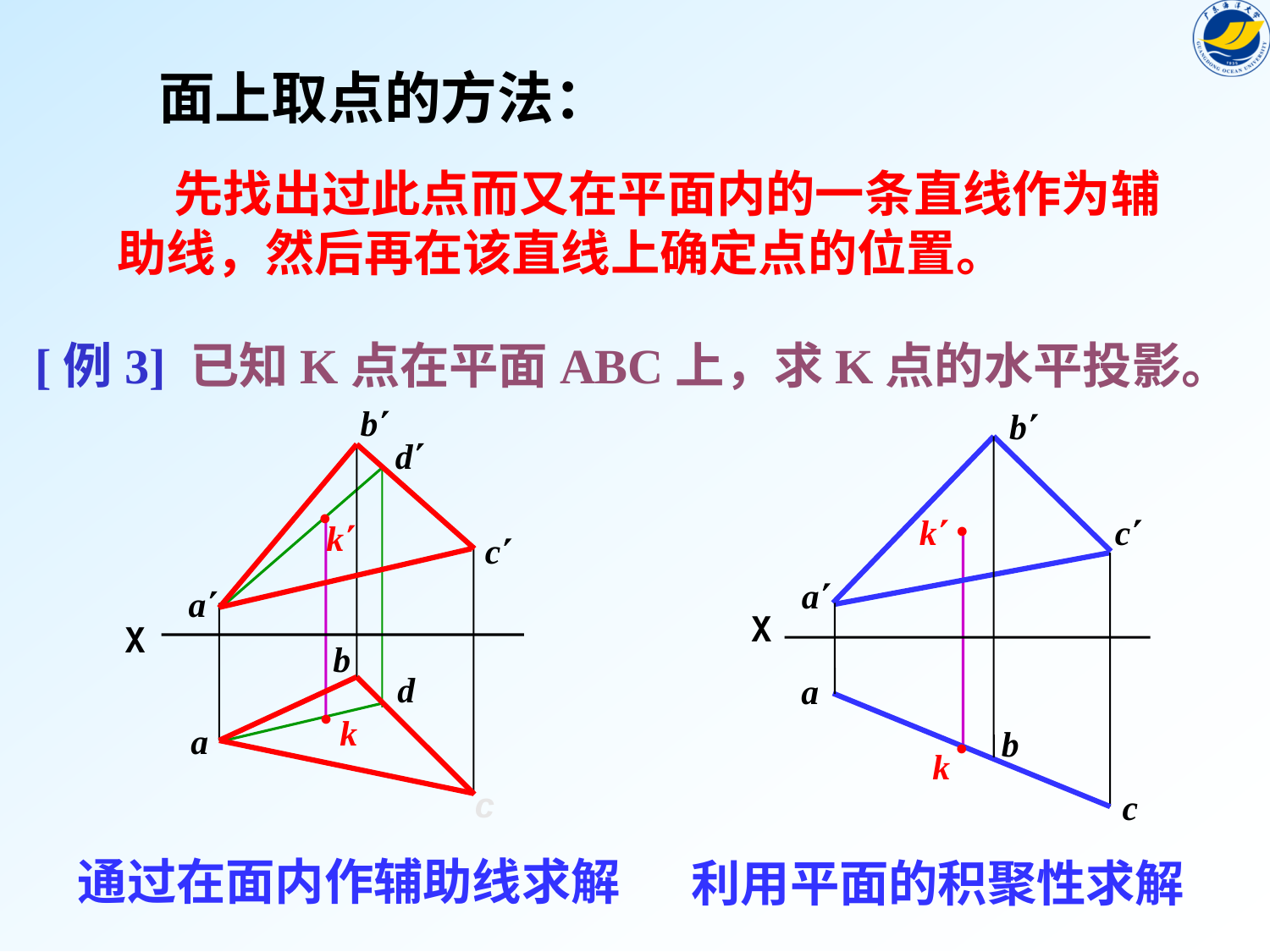

面上取点的方法：
    先找出过此点而又在平面内的一条直线作为辅助线，然后再在该直线上确定点的位置。
[例3] 已知K点在平面ABC上，求K点的水平投影。
b′

c′

a′
X
b

a

c

●
k′
b′

k′
c′
●

a′
X

a

b
c
d′

d
●
k

●
k
通过在面内作辅助线求解
利用平面的积聚性求解